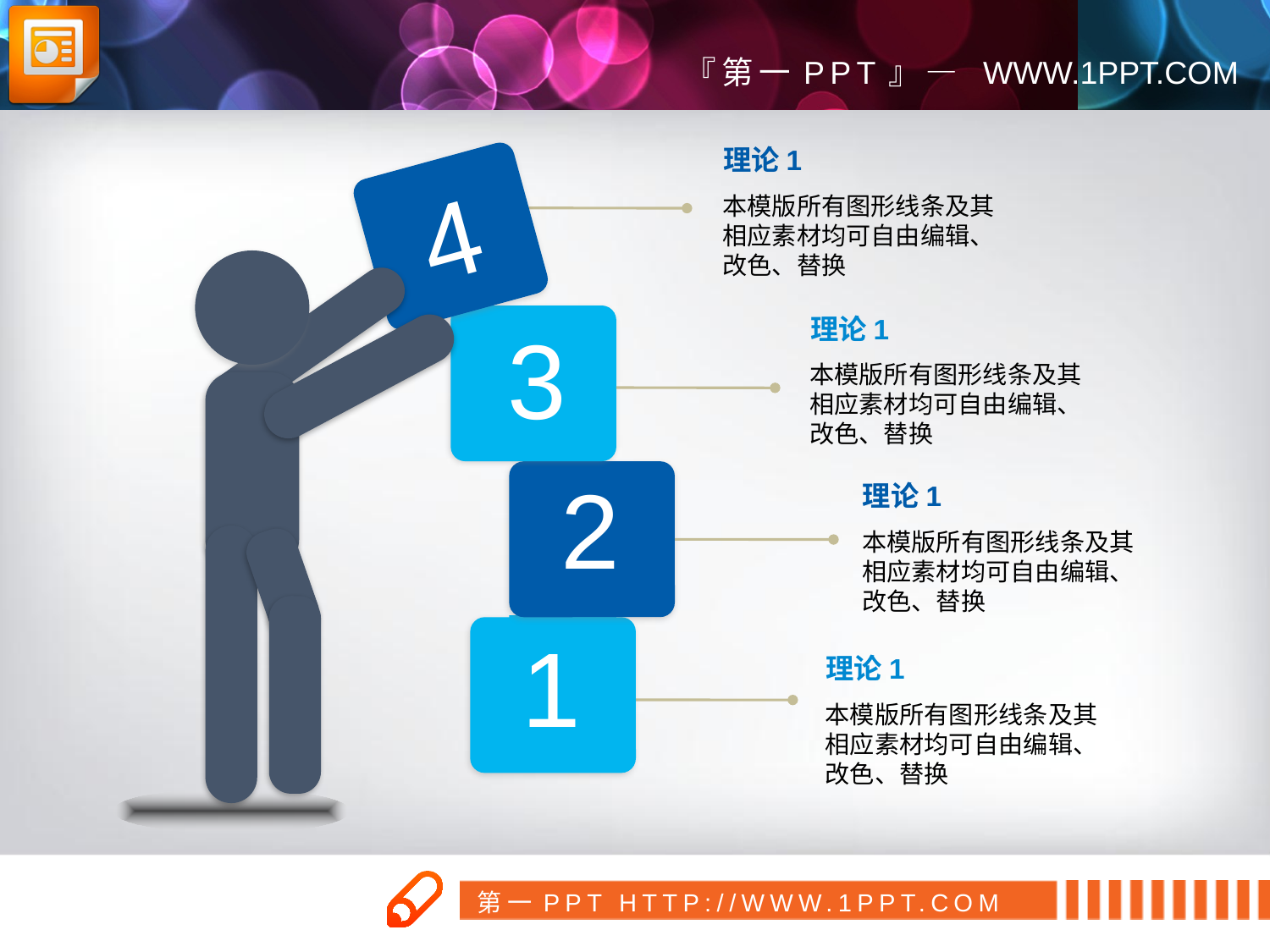

理论1

4
本模版所有图形线条及其相应素材均可自由编辑、改色、替换

理论1

3
本模版所有图形线条及其相应素材均可自由编辑、改色、替换
2

理论1
本模版所有图形线条及其相应素材均可自由编辑、改色、替换
1

理论1
本模版所有图形线条及其相应素材均可自由编辑、改色、替换